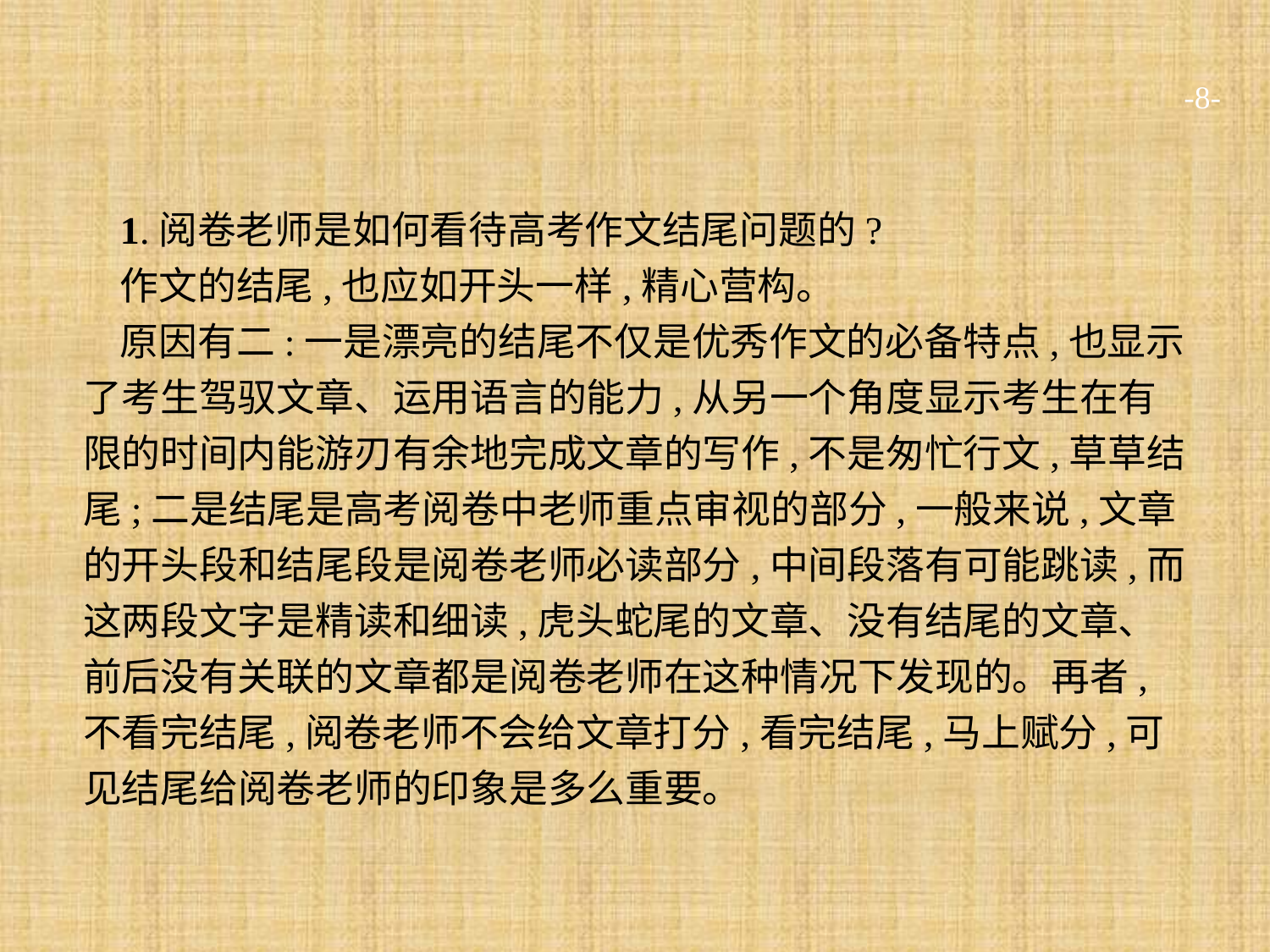

-8-
1.阅卷老师是如何看待高考作文结尾问题的?
作文的结尾,也应如开头一样,精心营构。
原因有二:一是漂亮的结尾不仅是优秀作文的必备特点,也显示了考生驾驭文章、运用语言的能力,从另一个角度显示考生在有限的时间内能游刃有余地完成文章的写作,不是匆忙行文,草草结尾;二是结尾是高考阅卷中老师重点审视的部分,一般来说,文章的开头段和结尾段是阅卷老师必读部分,中间段落有可能跳读,而这两段文字是精读和细读,虎头蛇尾的文章、没有结尾的文章、前后没有关联的文章都是阅卷老师在这种情况下发现的。再者,不看完结尾,阅卷老师不会给文章打分,看完结尾,马上赋分,可见结尾给阅卷老师的印象是多么重要。